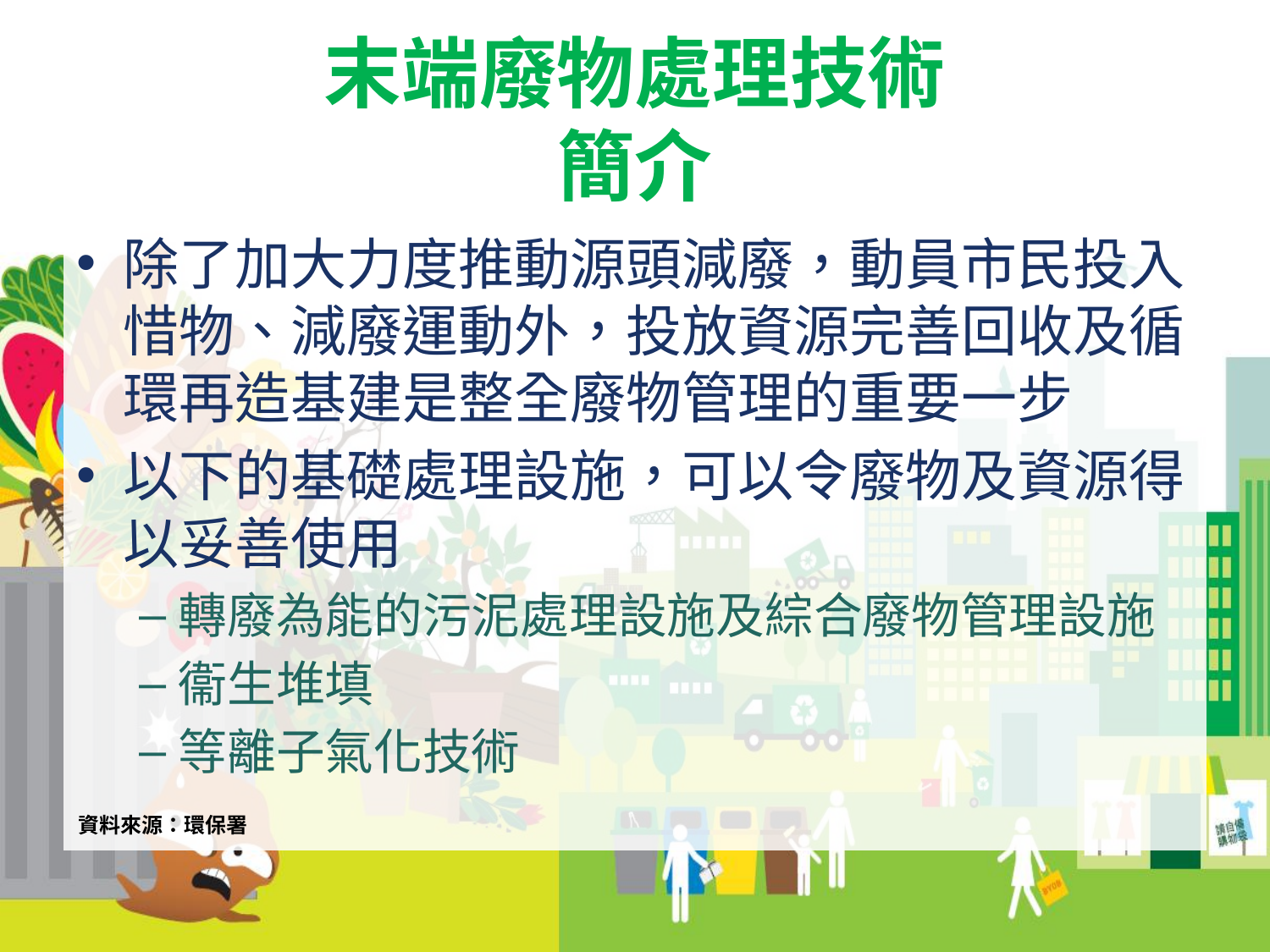

# 末端廢物處理技術 簡介
除了加大力度推動源頭減廢，動員市民投入惜物、減廢運動外，投放資源完善回收及循環再造基建是整全廢物管理的重要一步
以下的基礎處理設施，可以令廢物及資源得以妥善使用
轉廢為能的污泥處理設施及綜合廢物管理設施
衞生堆填
等離子氣化技術
資料來源：環保署